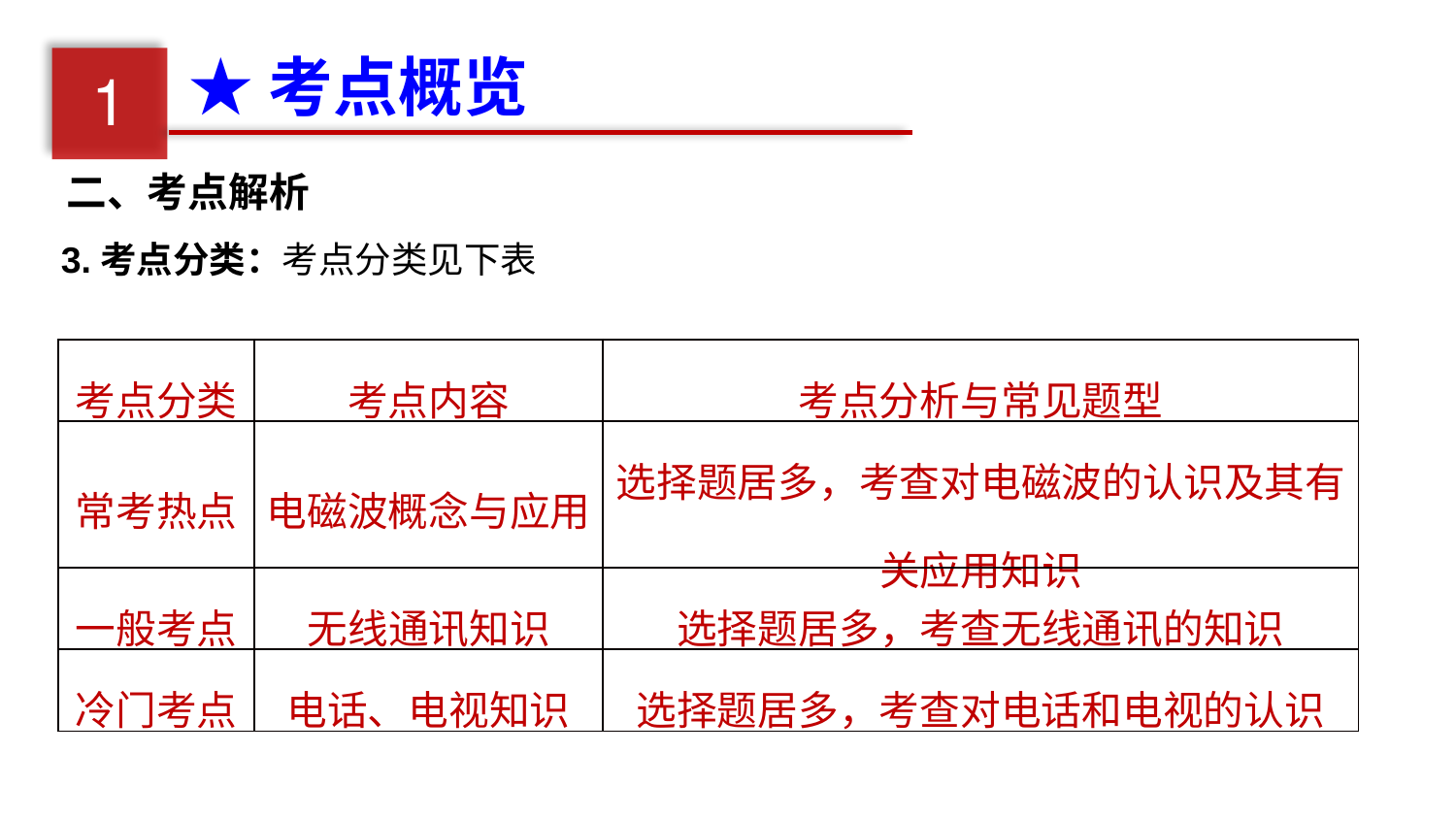

★考点概览

1
二、考点解析
3.考点分类：考点分类见下表
| 考点分类 | 考点内容 | 考点分析与常见题型 |
| --- | --- | --- |
| 常考热点 | 电磁波概念与应用 | 选择题居多，考查对电磁波的认识及其有关应用知识 |
| 一般考点 | 无线通讯知识 | 选择题居多，考查无线通讯的知识 |
| 冷门考点 | 电话、电视知识 | 选择题居多，考查对电话和电视的认识 |